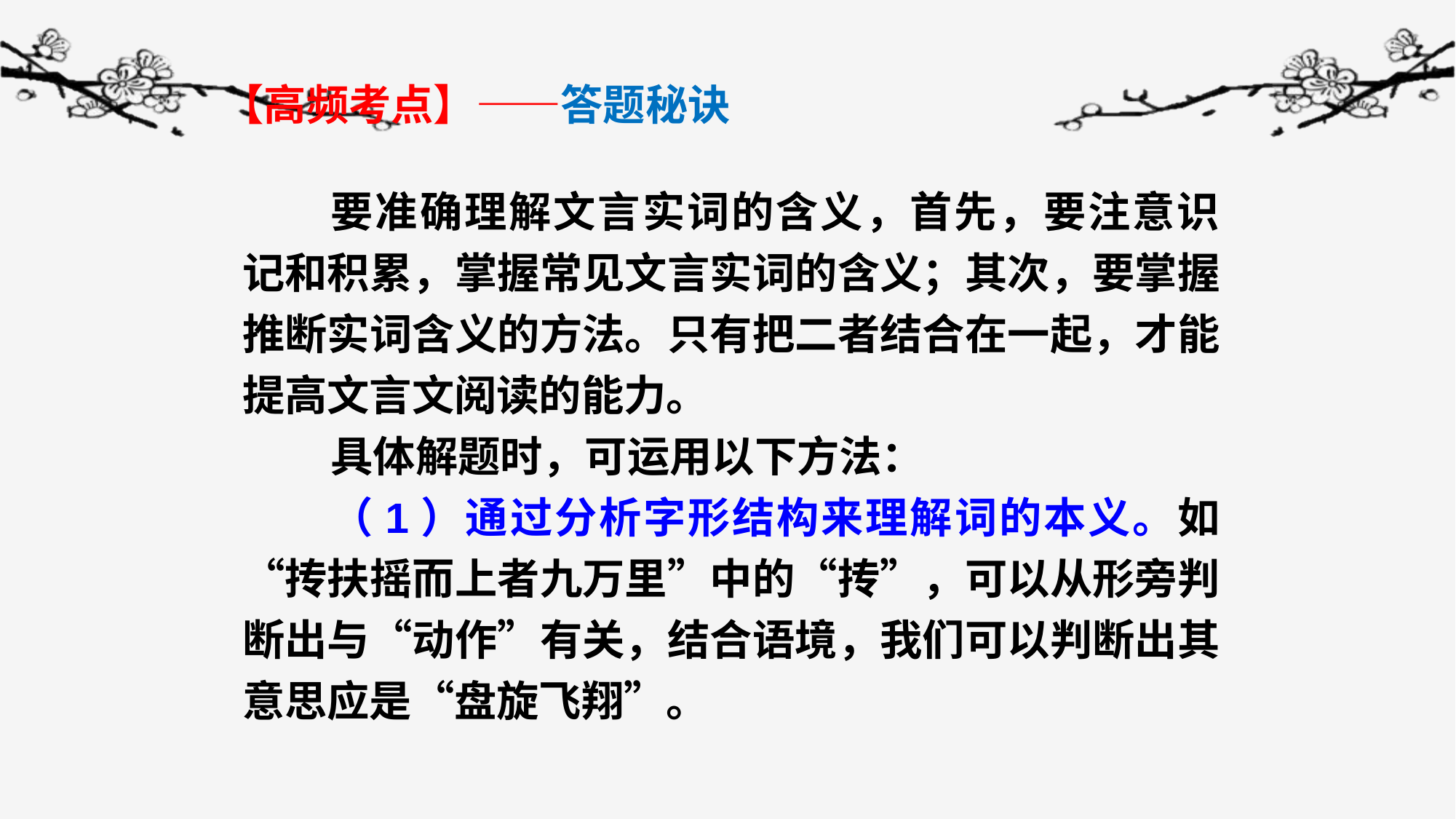

【高频考点】——答题秘诀
要准确理解文言实词的含义，首先，要注意识记和积累，掌握常见文言实词的含义；其次，要掌握推断实词含义的方法。只有把二者结合在一起，才能提高文言文阅读的能力。
具体解题时，可运用以下方法：
（1）通过分析字形结构来理解词的本义。如“抟扶摇而上者九万里”中的“抟”，可以从形旁判断出与“动作”有关，结合语境，我们可以判断出其意思应是“盘旋飞翔”。